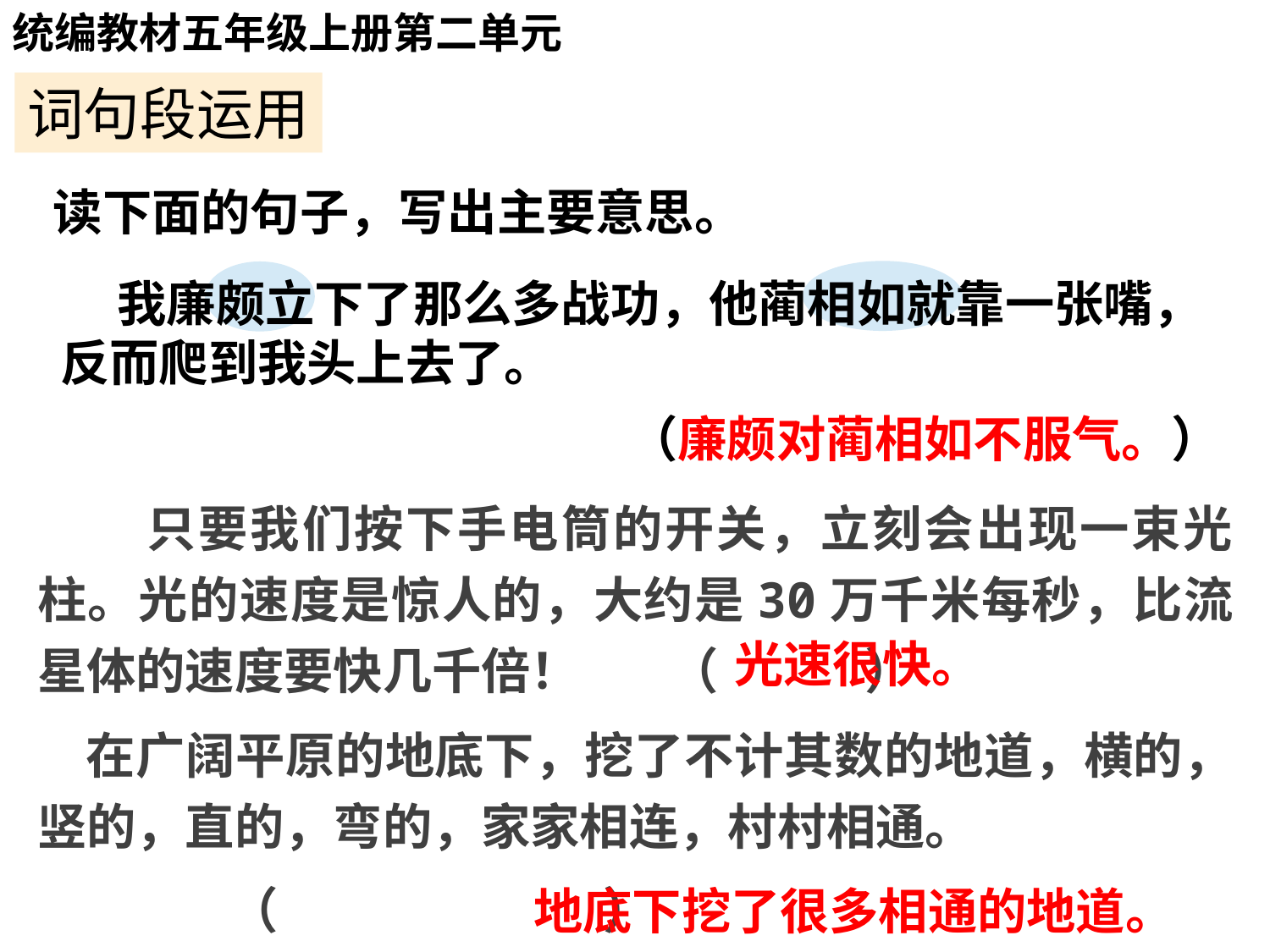

统编教材五年级上册第二单元
词句段运用
读下面的句子，写出主要意思。

    我廉颇立下了那么多战功，他蔺相如就靠一张嘴，反而爬到我头上去了。

（廉颇对蔺相如不服气。）
       只要我们按下手电筒的开关，立刻会出现一束光柱。光的速度是惊人的，大约是30万千米每秒，比流星体的速度要快几千倍！        （             ）
   在广阔平原的地底下，挖了不计其数的地道，横的，竖的，直的，弯的，家家相连，村村相通。
                （                             ）
光速很快。
地底下挖了很多相通的地道。